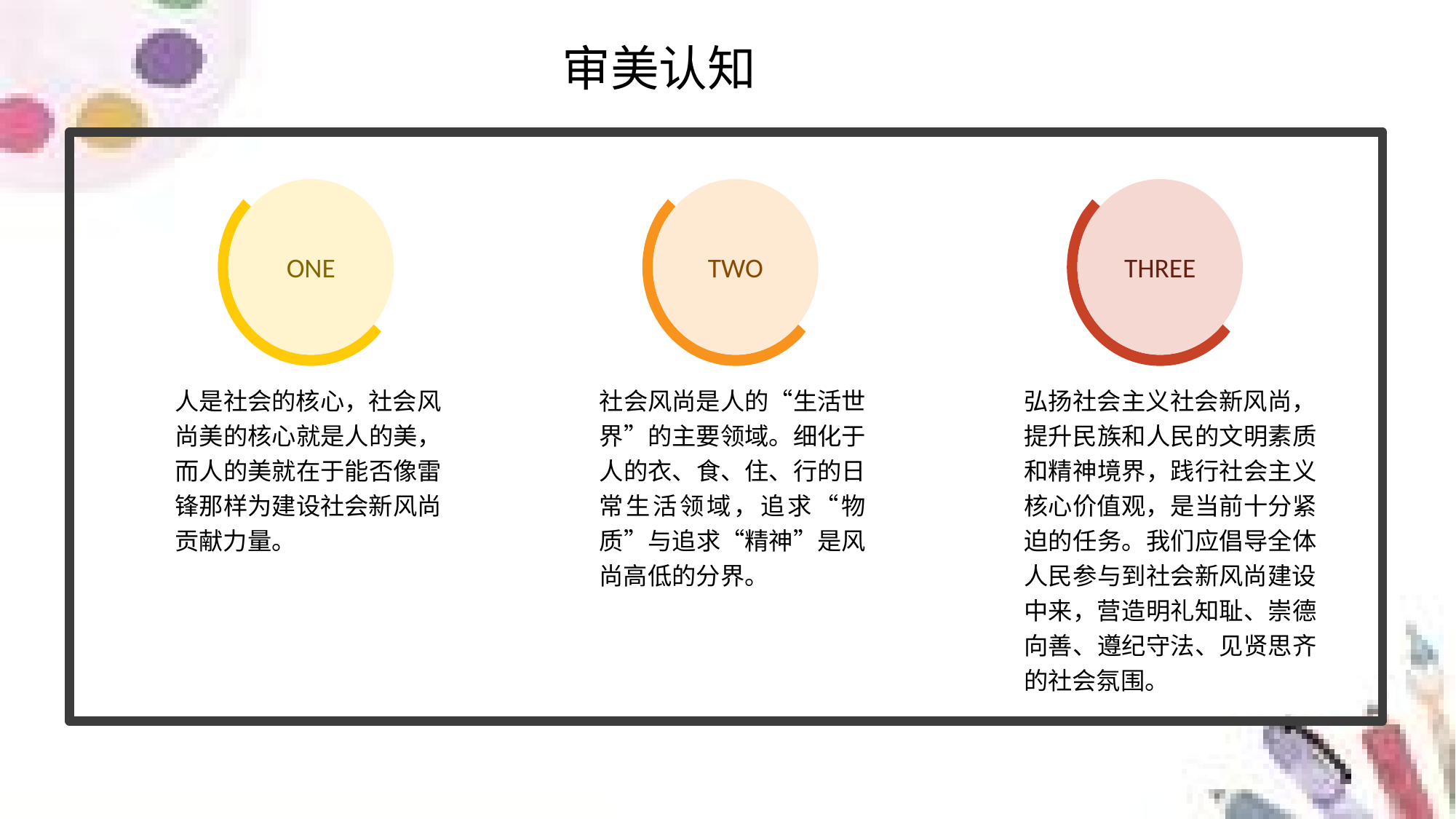

审美认知

ONE

TWO

THREE

人是社会的核心，社会风尚美的核心就是人的美，而人的美就在于能否像雷锋那样为建设社会新风尚贡献力量。
社会风尚是人的“生活世界”的主要领域。细化于人的衣、食、住、行的日常生活领域，追求“物质”与追求“精神”是风尚高低的分界。
弘扬社会主义社会新风尚，提升民族和人民的文明素质和精神境界，践行社会主义核心价值观，是当前十分紧迫的任务。我们应倡导全体人民参与到社会新风尚建设中来，营造明礼知耻、崇德向善、遵纪守法、见贤思齐的社会氛围。